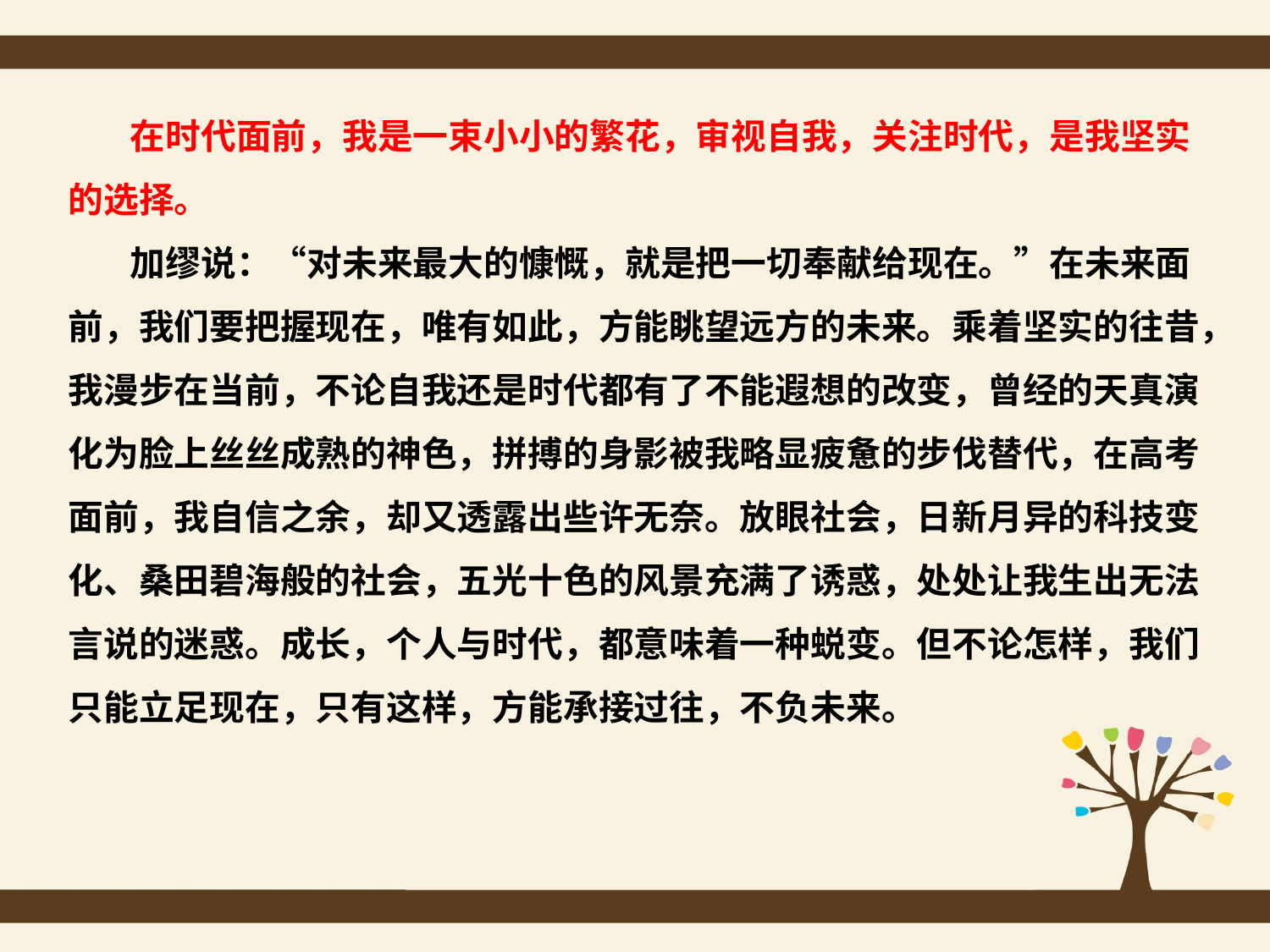

在时代面前，我是一束小小的繁花，审视自我，关注时代，是我坚实的选择。
  加缪说：“对未来最大的慷慨，就是把一切奉献给现在。”在未来面前，我们要把握现在，唯有如此，方能眺望远方的未来。乘着坚实的往昔，我漫步在当前，不论自我还是时代都有了不能遐想的改变，曾经的天真演化为脸上丝丝成熟的神色，拼搏的身影被我略显疲惫的步伐替代，在高考面前，我自信之余，却又透露出些许无奈。放眼社会，日新月异的科技变化、桑田碧海般的社会，五光十色的风景充满了诱惑，处处让我生出无法言说的迷惑。成长，个人与时代，都意味着一种蜕变。但不论怎样，我们只能立足现在，只有这样，方能承接过往，不负未来。